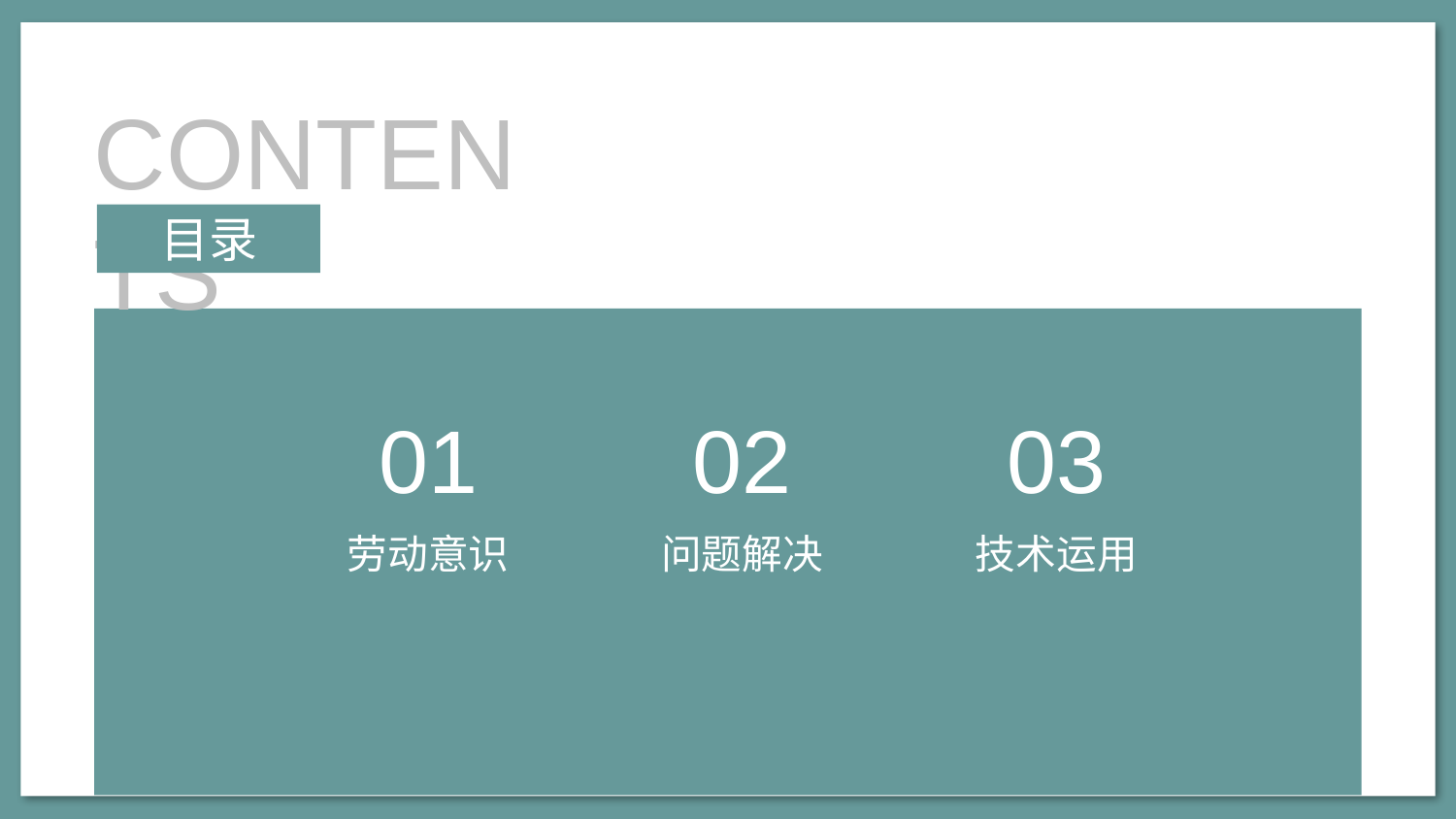

CONTENTS
目录

01
02
03
劳动意识
问题解决
技术运用